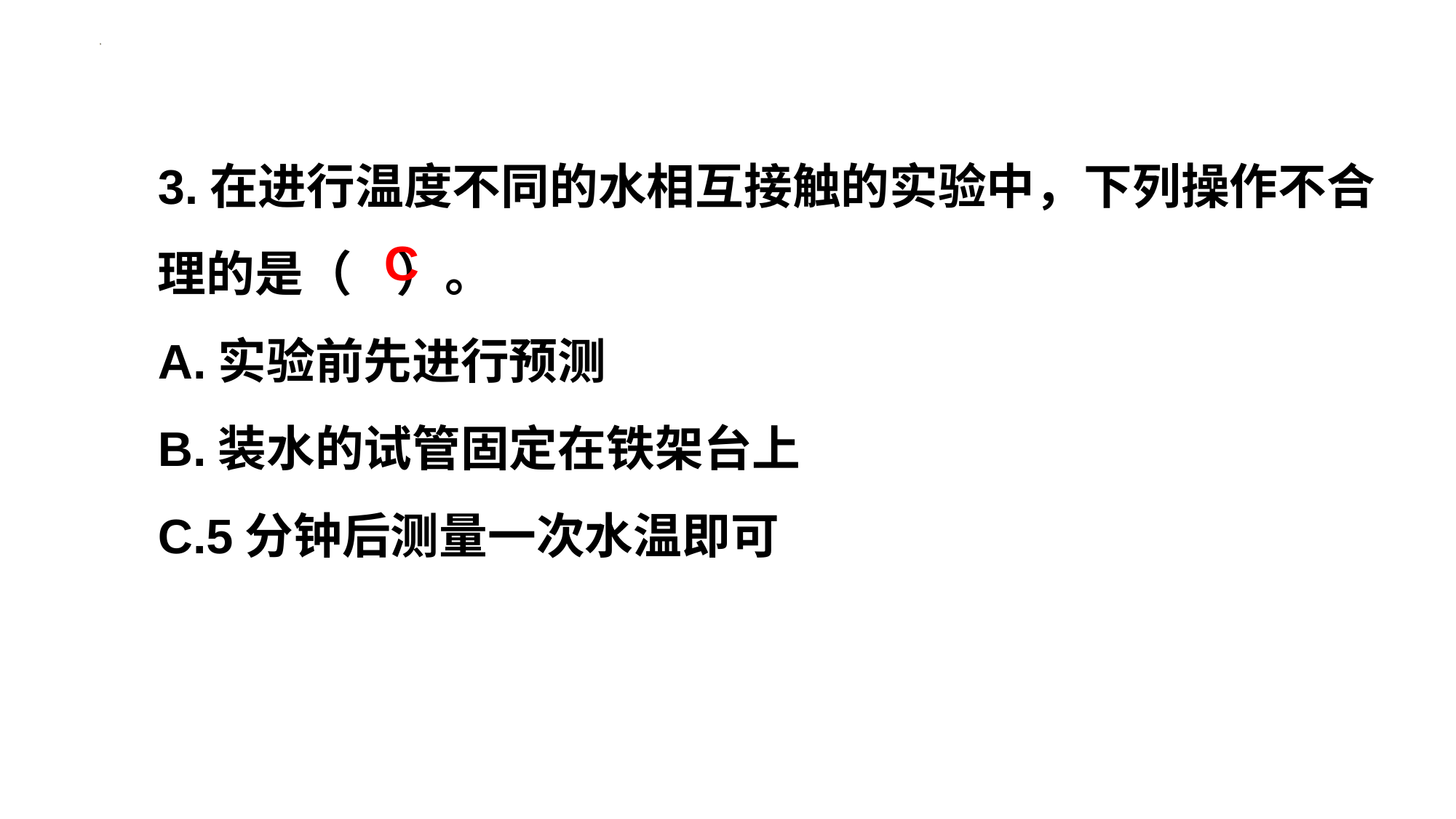

3.在进行温度不同的水相互接触的实验中，下列操作不合理的是（    ）。
A.实验前先进行预测
B.装水的试管固定在铁架台上
C.5分钟后测量一次水温即可
C